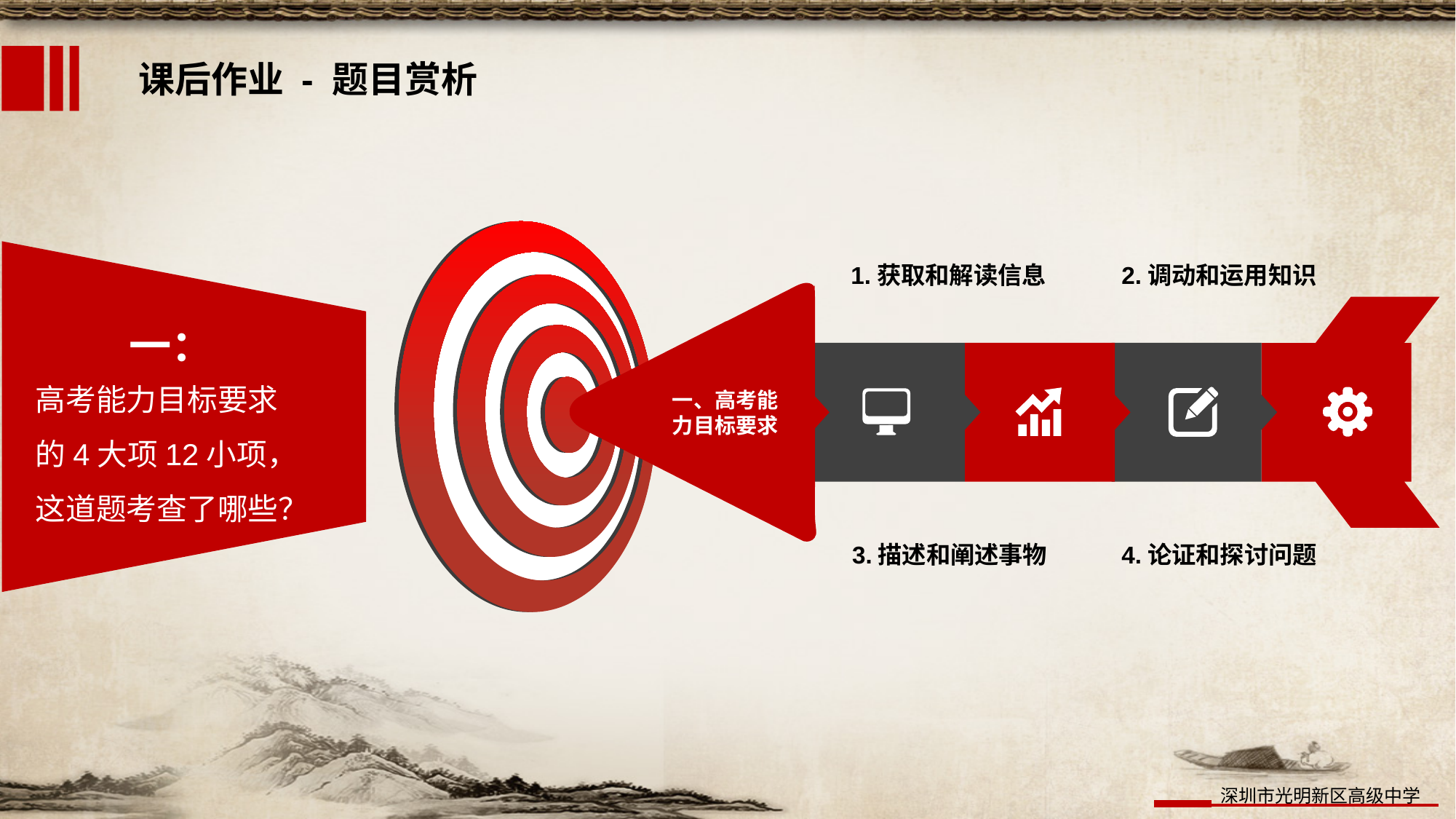

课后作业 - 题目赏析

1.获取和解读信息
2.调动和运用知识

3.描述和阐述事物
4.论证和探讨问题
一、高考能力目标要求

一：
高考能力目标要求的4大项12小项，这道题考查了哪些？